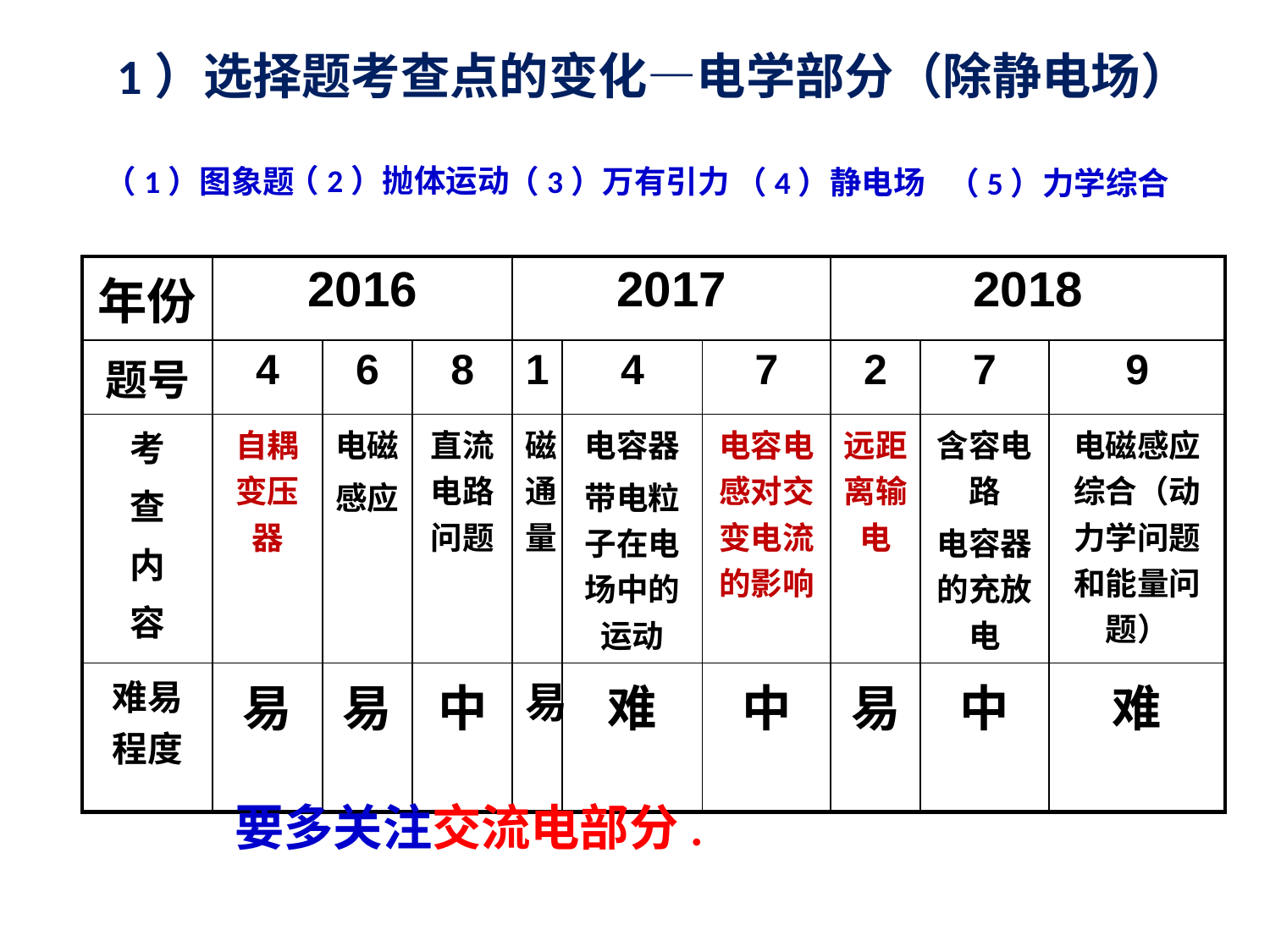

1）选择题考查点的变化—电学部分（除静电场）
# （1）图象题
（3）万有引力
（5）力学综合
（2）抛体运动
（4）静电场
| 年份 | 2016 |  |  | 2017 |  |  | 2018 |  |  |
| --- | --- | --- | --- | --- | --- | --- | --- | --- | --- |
| 题号 | 4 | 6 | 8 | 1 | 4 | 7 | 2 | 7 | 9 |
| 考 查 内 容 | 自耦变压器 | 电磁 感应 | 直流电路问题 | 磁通量 | 电容器 带电粒子在电场中的运动 | 电容电感对交变电流的影响 | 远距离输电 | 含容电路 电容器的充放电 | 电磁感应综合（动力学问题和能量问题） |
| 难易程度 | 易 | 易 | 中 | 易 | 难 | 中 | 易 | 中 | 难 |
要多关注交流电部分.